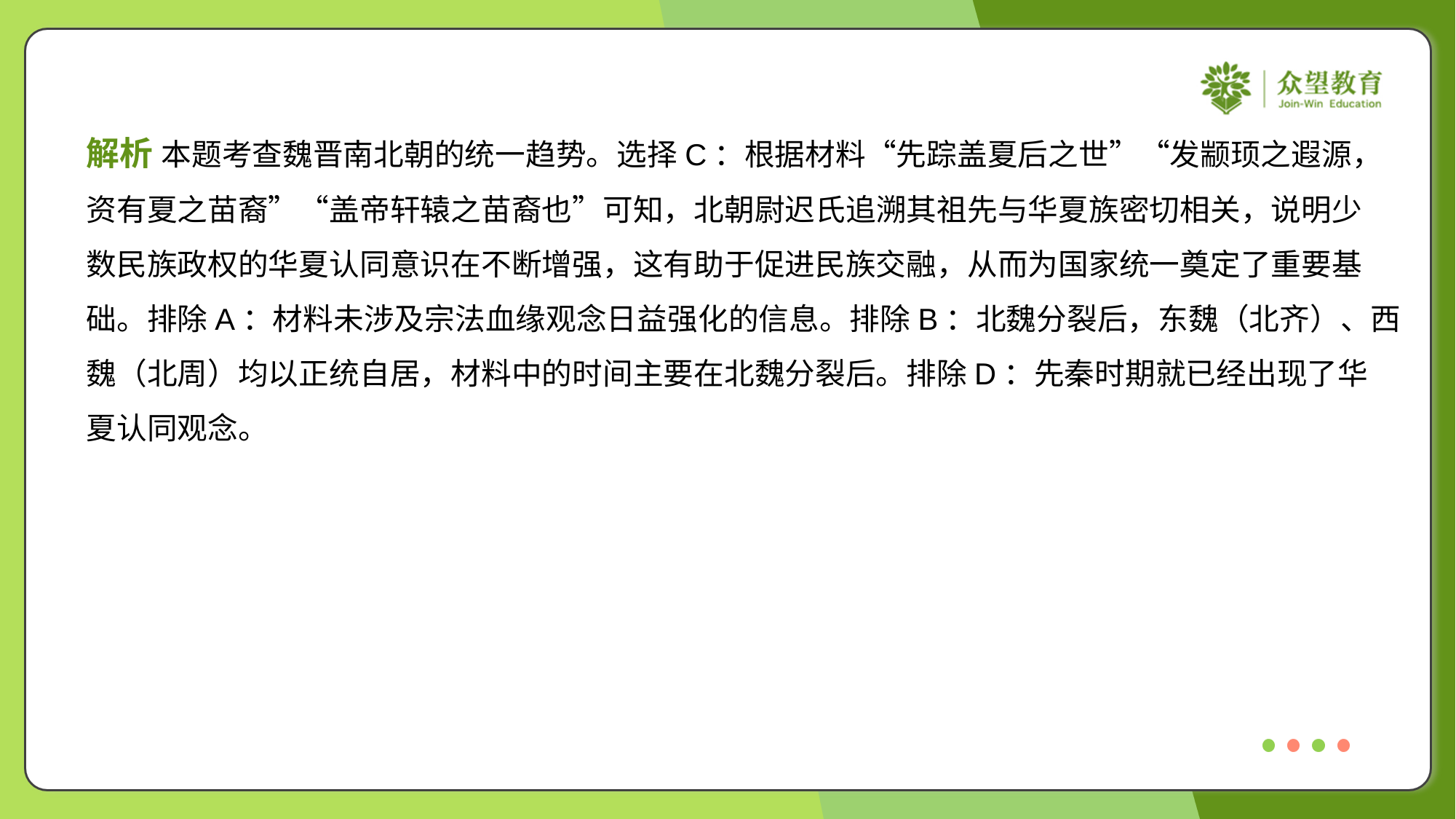

解析 本题考查魏晋南北朝的统一趋势。选择C：根据材料“先踪盖夏后之世”“发颛顼之遐源，
资有夏之苗裔”“盖帝轩辕之苗裔也”可知，北朝尉迟氏追溯其祖先与华夏族密切相关，说明少
数民族政权的华夏认同意识在不断增强，这有助于促进民族交融，从而为国家统一奠定了重要基
础。排除A：材料未涉及宗法血缘观念日益强化的信息。排除B：北魏分裂后，东魏（北齐）、西
魏（北周）均以正统自居，材料中的时间主要在北魏分裂后。排除D：先秦时期就已经出现了华
夏认同观念。